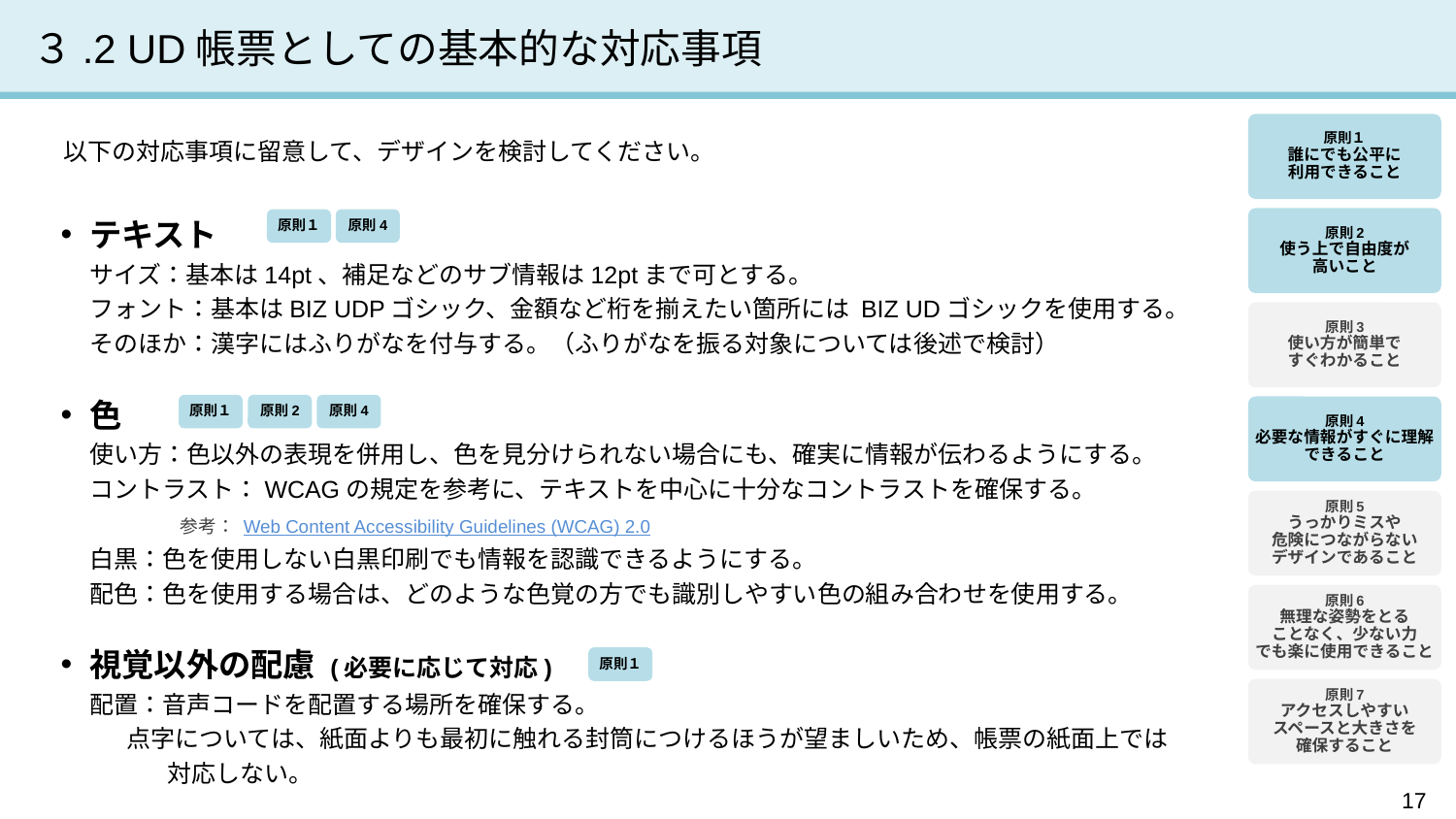

# ３.2 UD帳票としての基本的な対応事項
原則１
誰にでも公平に
利用できること
以下の対応事項に留意して、デザインを検討してください。
テキスト
サイズ：基本は14pt、補足などのサブ情報は12ptまで可とする。
フォント：基本はBIZ UDPゴシック、金額など桁を揃えたい箇所には BIZ UDゴシックを使用する。
そのほか：漢字にはふりがなを付与する。（ふりがなを振る対象については後述で検討）

色
使い方：色以外の表現を併用し、色を見分けられない場合にも、確実に情報が伝わるようにする。
コントラスト：WCAGの規定を参考に、テキストを中心に十分なコントラストを確保する。
                 参考： Web Content Accessibility Guidelines (WCAG) 2.0
白黒：色を使用しない白黒印刷でも情報を認識できるようにする。
配色：色を使用する場合は、どのような色覚の方でも識別しやすい色の組み合わせを使用する。

視覚以外の配慮 (必要に応じて対応)
配置：音声コードを配置する場所を確保する。
       点字については、紙面よりも最初に触れる封筒につけるほうが望ましいため、帳票の紙面上では
　　　 対応しない。
原則2
使う上で自由度が
高いこと
原則１
原則4
原則3
使い方が簡単で
すぐわかること
原則１
原則2
原則4
原則4
必要な情報がすぐに理解できること
原則5
うっかりミスや
危険につながらない
デザインであること
原則6
無理な姿勢をとる
ことなく、少ない力
でも楽に使用できること
原則１
原則7
アクセスしやすい
スペースと大きさを
確保すること